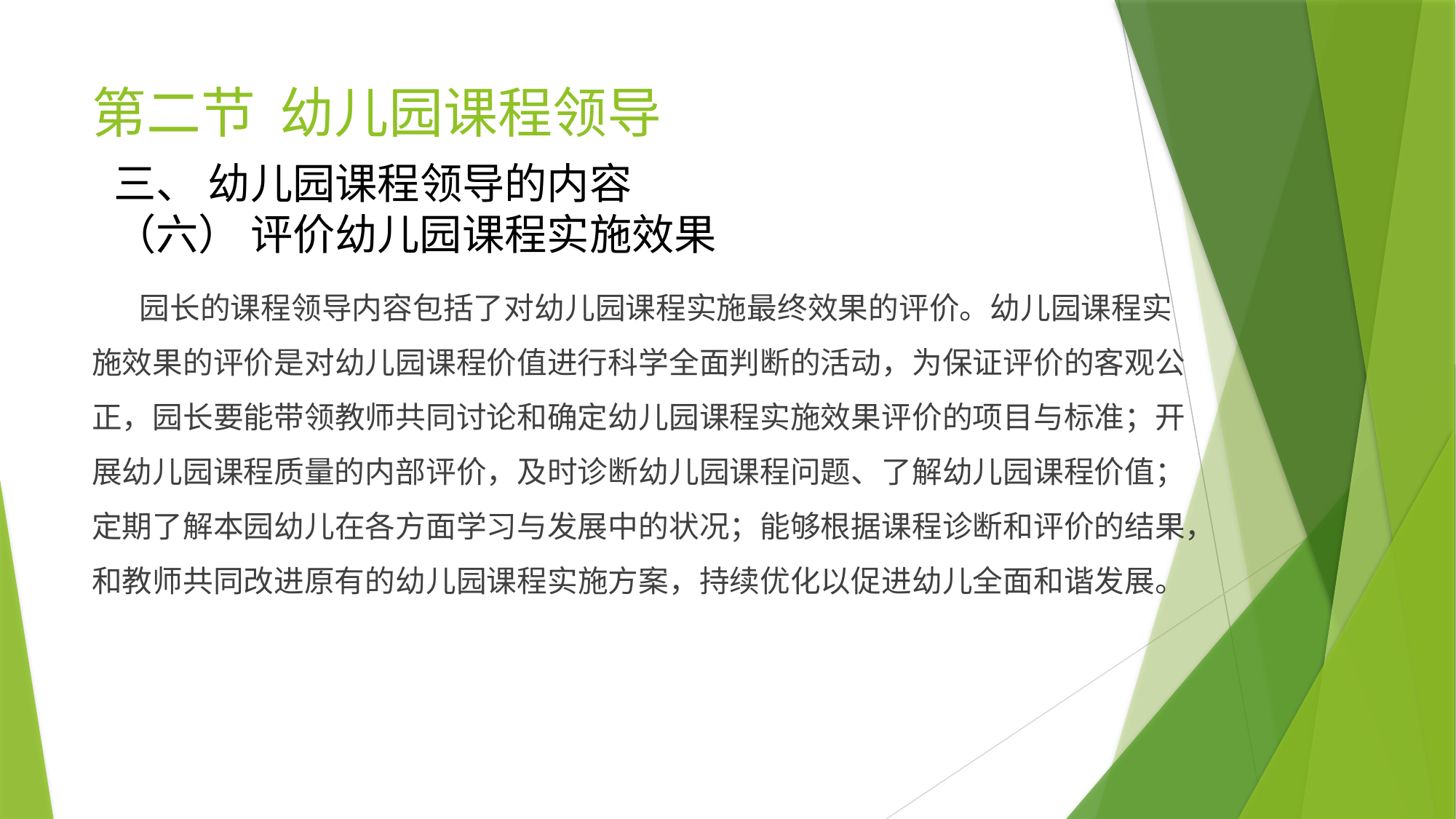

# 第二节  幼儿园课程领导
三、 幼儿园课程领导的内容
（六） 评价幼儿园课程实施效果
      园长的课程领导内容包括了对幼儿园课程实施最终效果的评价。幼儿园课程实施效果的评价是对幼儿园课程价值进行科学全面判断的活动，为保证评价的客观公正，园长要能带领教师共同讨论和确定幼儿园课程实施效果评价的项目与标准；开展幼儿园课程质量的内部评价，及时诊断幼儿园课程问题、了解幼儿园课程价值；定期了解本园幼儿在各方面学习与发展中的状况；能够根据课程诊断和评价的结果，和教师共同改进原有的幼儿园课程实施方案，持续优化以促进幼儿全面和谐发展。